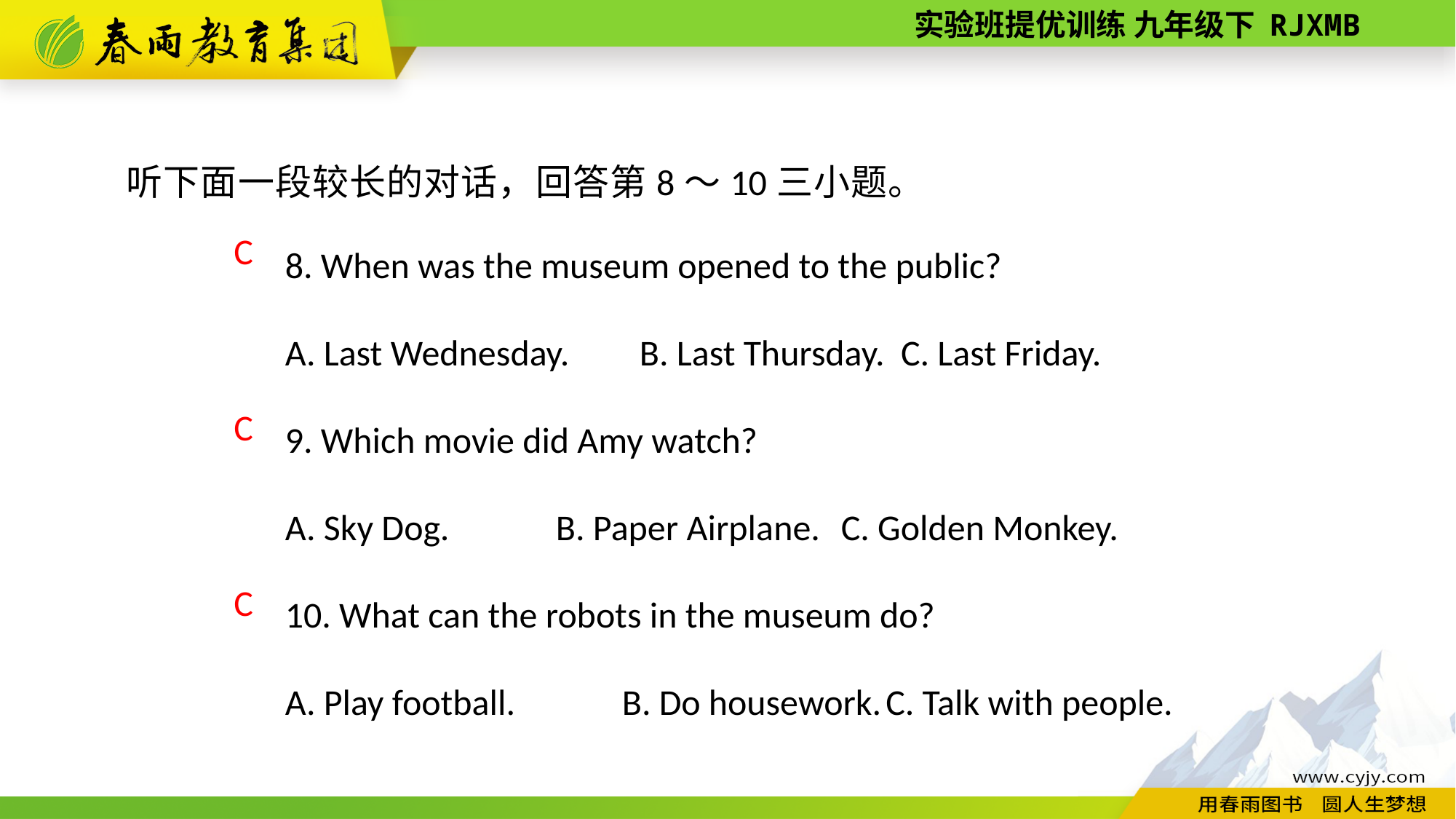

听下面一段较长的对话，回答第8～10三小题。
8. When was the museum opened to the public?
A. Last Wednesday.　  B. Last Thursday.  C. Last Friday.
9. Which movie did Amy watch?
A. Sky Dog.  　　B. Paper Airplane.   C. Golden Monkey.
10. What can the robots in the museum do?
A. Play football.  　　B. Do housework. C. Talk with people.
C
C
C